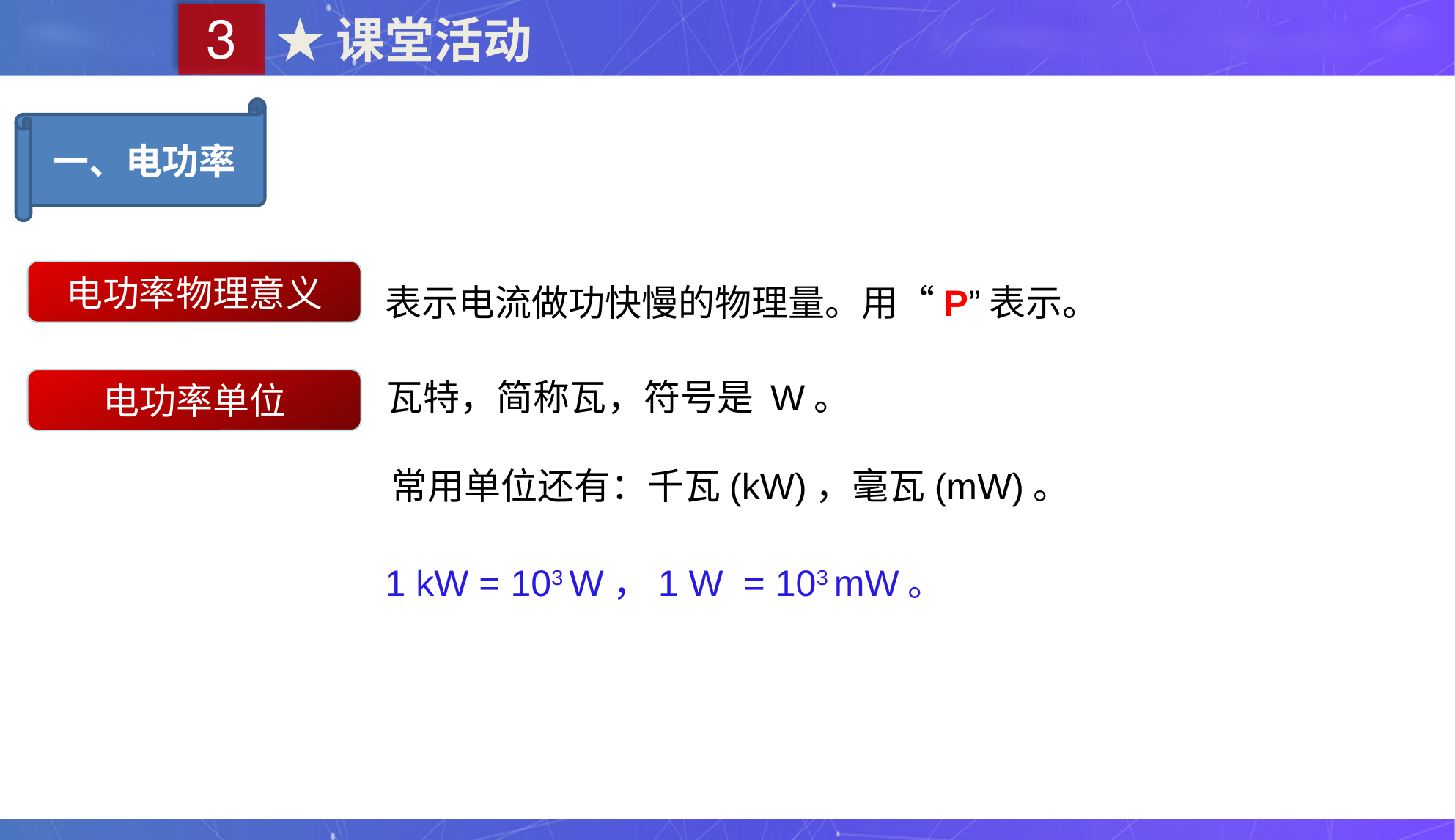

3
★课堂活动
一、电功率
表示电流做功快慢的物理量。用“P”表示。
电功率物理意义
瓦特，简称瓦，符号是 W。
电功率单位
常用单位还有：千瓦(kW)，毫瓦(mW)。
1 kW = 103 W，1 W  = 103 mW。